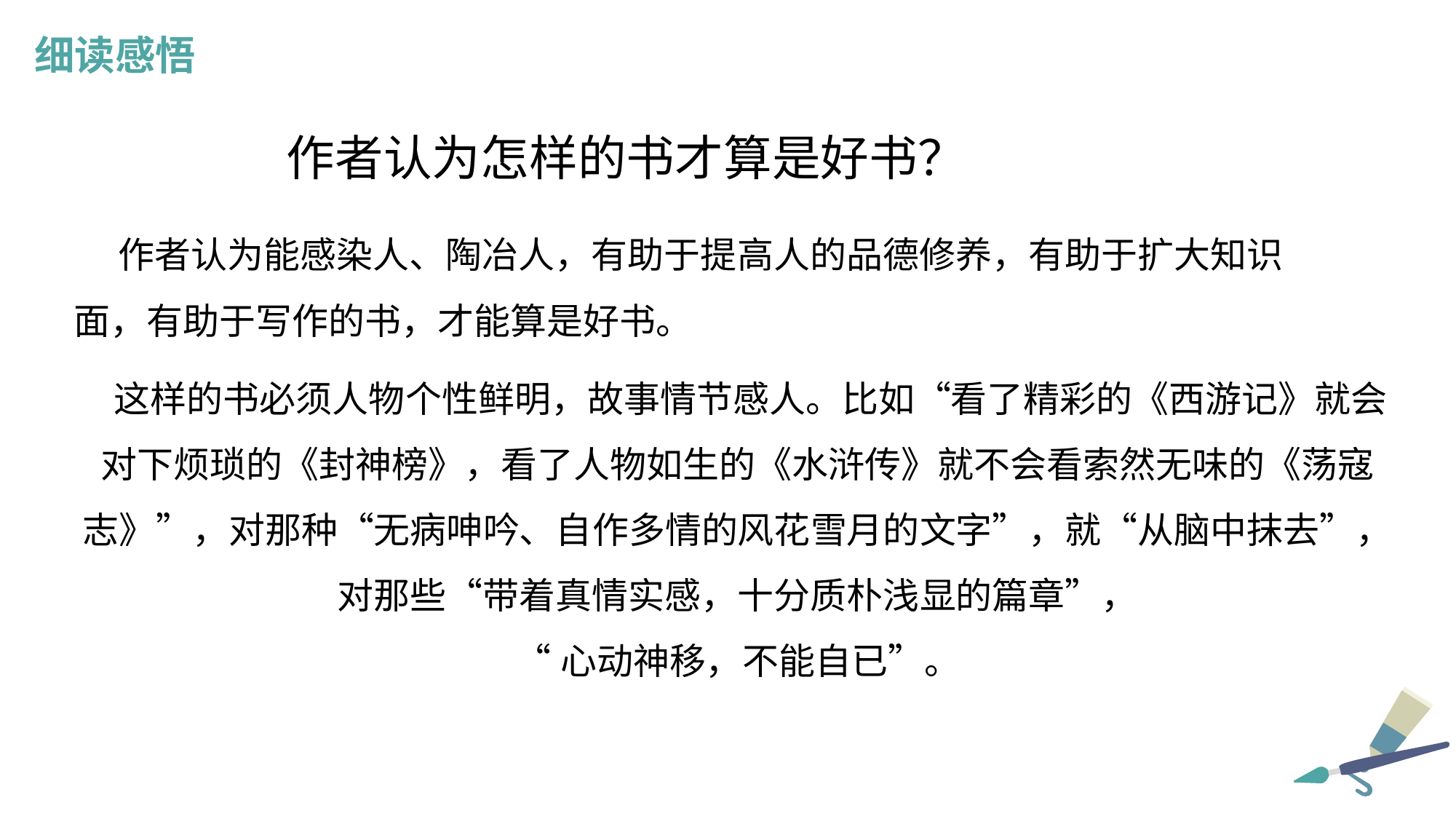

细读感悟
  作者认为怎样的书才算是好书？
    作者认为能感染人、陶冶人，有助于提高人的品德修养，有助于扩大知识面，有助于写作的书，才能算是好书。
   这样的书必须人物个性鲜明，故事情节感人。比如“看了精彩的《西游记》就会对下烦琐的《封神榜》，看了人物如生的《水浒传》就不会看索然无味的《荡寇志》”，对那种“无病呻吟、自作多情的风花雪月的文字”，就“从脑中抹去”，对那些“带着真情实感，十分质朴浅显的篇章”，
“心动神移，不能自已”。